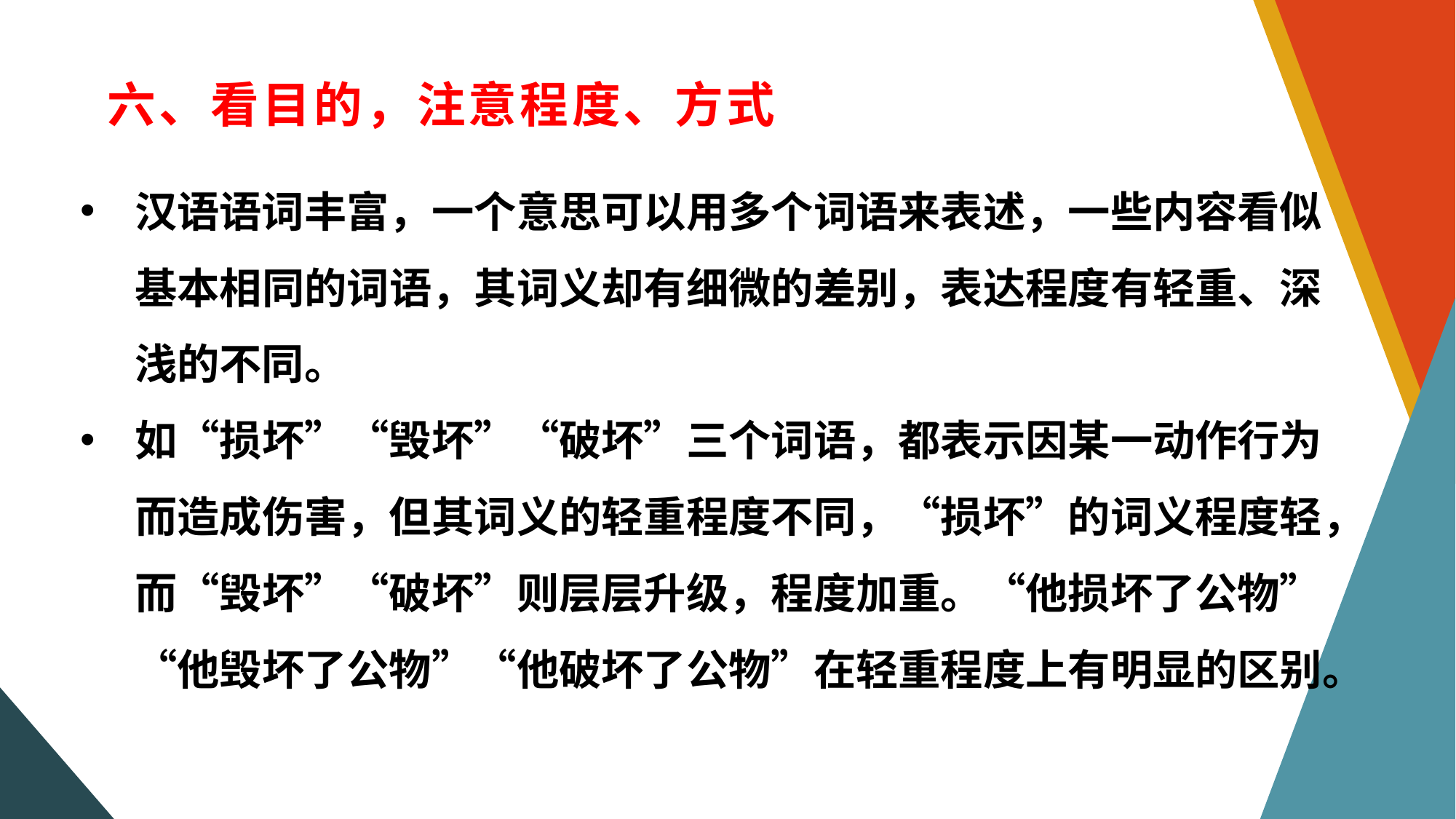

六、看目的，注意程度、方式
汉语语词丰富，一个意思可以用多个词语来表述，一些内容看似基本相同的词语，其词义却有细微的差别，表达程度有轻重、深浅的不同。
如“损坏”“毁坏”“破坏”三个词语，都表示因某一动作行为而造成伤害，但其词义的轻重程度不同，“损坏”的词义程度轻，而“毁坏”“破坏”则层层升级，程度加重。“他损坏了公物”“他毁坏了公物”“他破坏了公物”在轻重程度上有明显的区别。